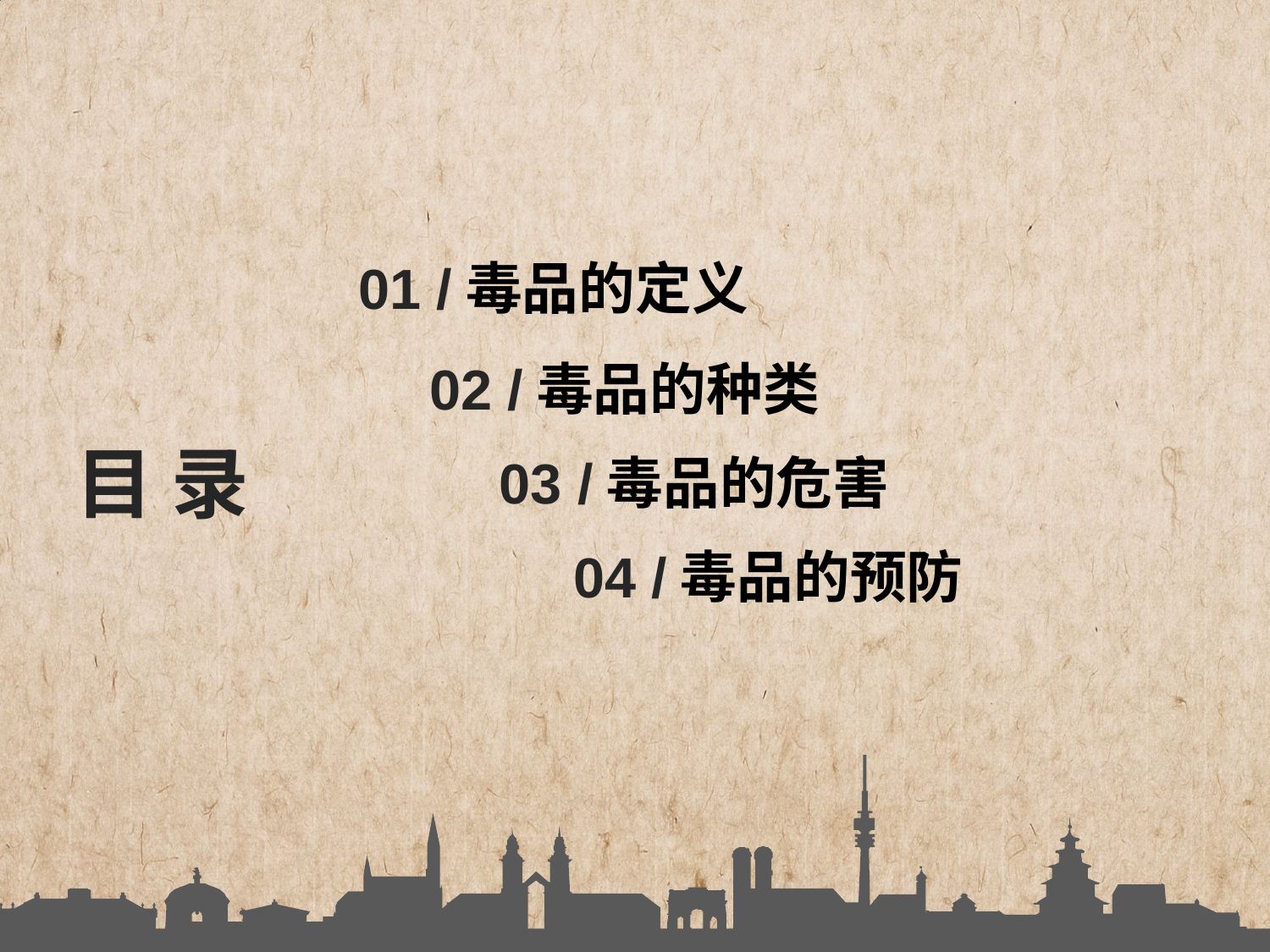

01 /毒品的定义
 02 /毒品的种类
03 /毒品的危害

目 录
04 /毒品的预防

3